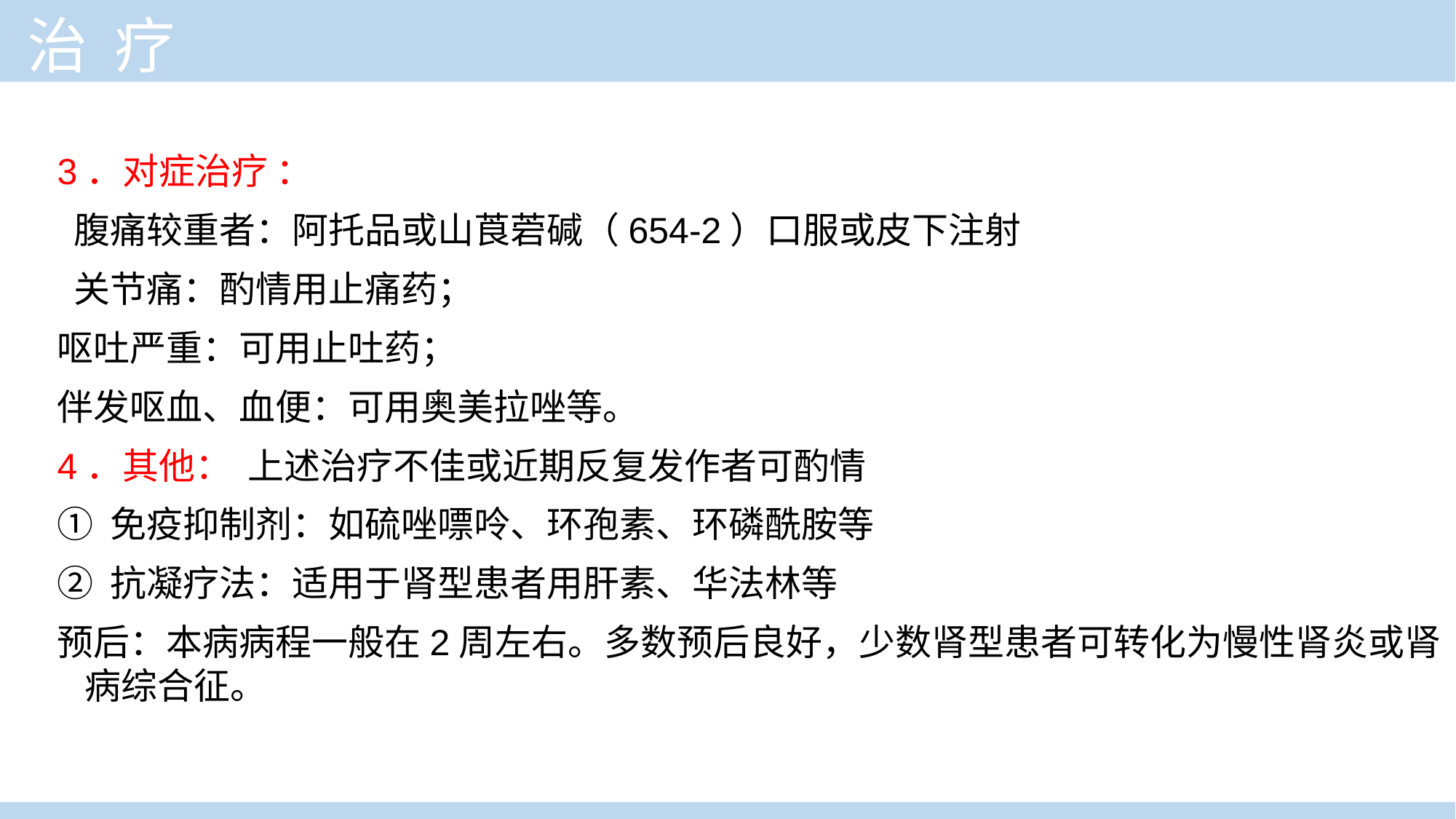

治  疗
3．对症治疗 ：
 腹痛较重者：阿托品或山莨菪碱（654-2）口服或皮下注射
 关节痛：酌情用止痛药；
呕吐严重：可用止吐药；
伴发呕血、血便：可用奥美拉唑等。
4．其他：  上述治疗不佳或近期反复发作者可酌情
① 免疫抑制剂：如硫唑嘌呤、环孢素、环磷酰胺等
② 抗凝疗法：适用于肾型患者用肝素、华法林等
预后：本病病程一般在2周左右。多数预后良好，少数肾型患者可转化为慢性肾炎或肾病综合征。